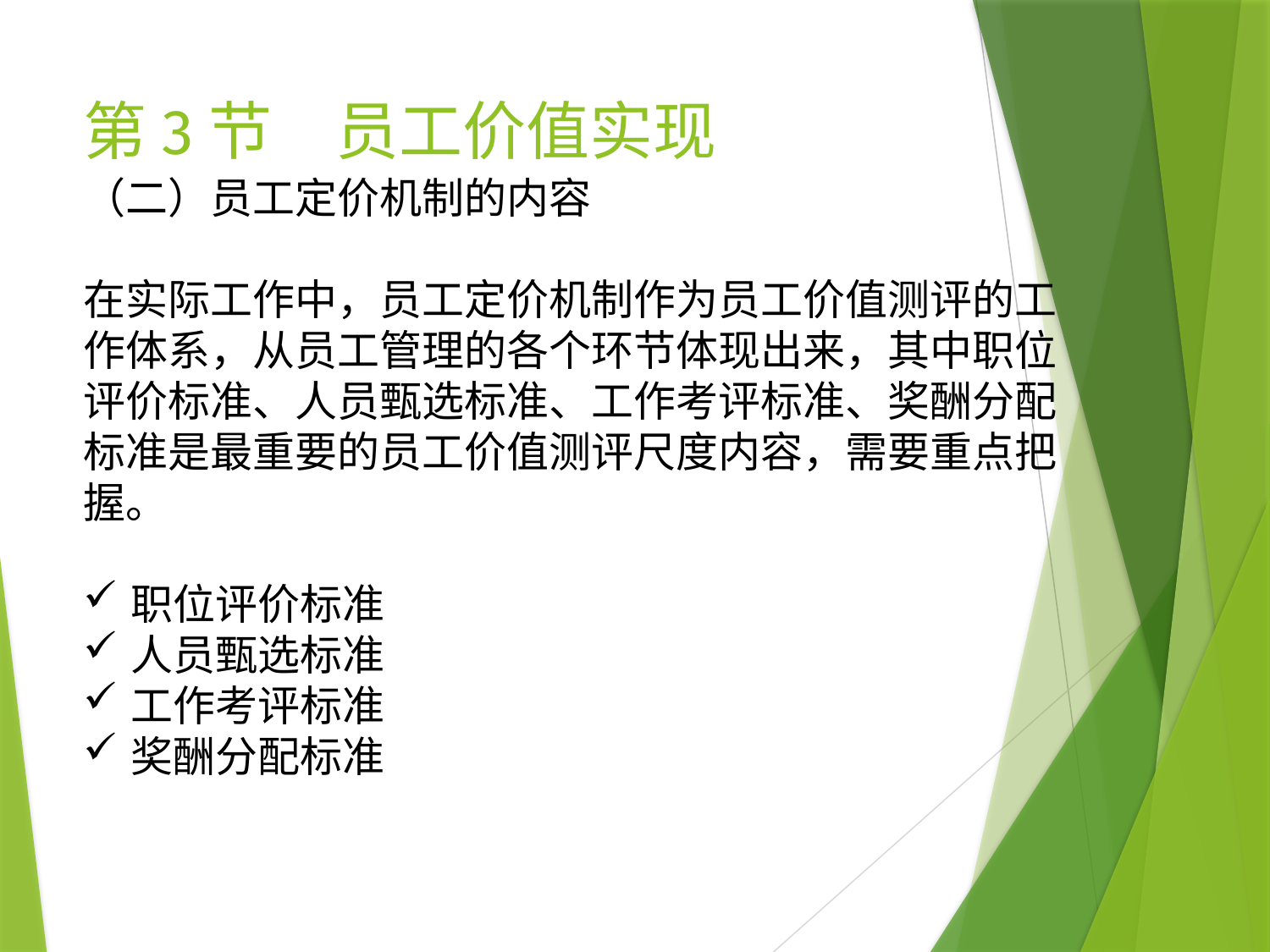

# 第3节　员工价值实现
（二）员工定价机制的内容

在实际工作中，员工定价机制作为员工价值测评的工作体系，从员工管理的各个环节体现出来，其中职位评价标准、人员甄选标准、工作考评标准、奖酬分配标准是最重要的员工价值测评尺度内容，需要重点把握。

职位评价标准
人员甄选标准
工作考评标准
奖酬分配标准